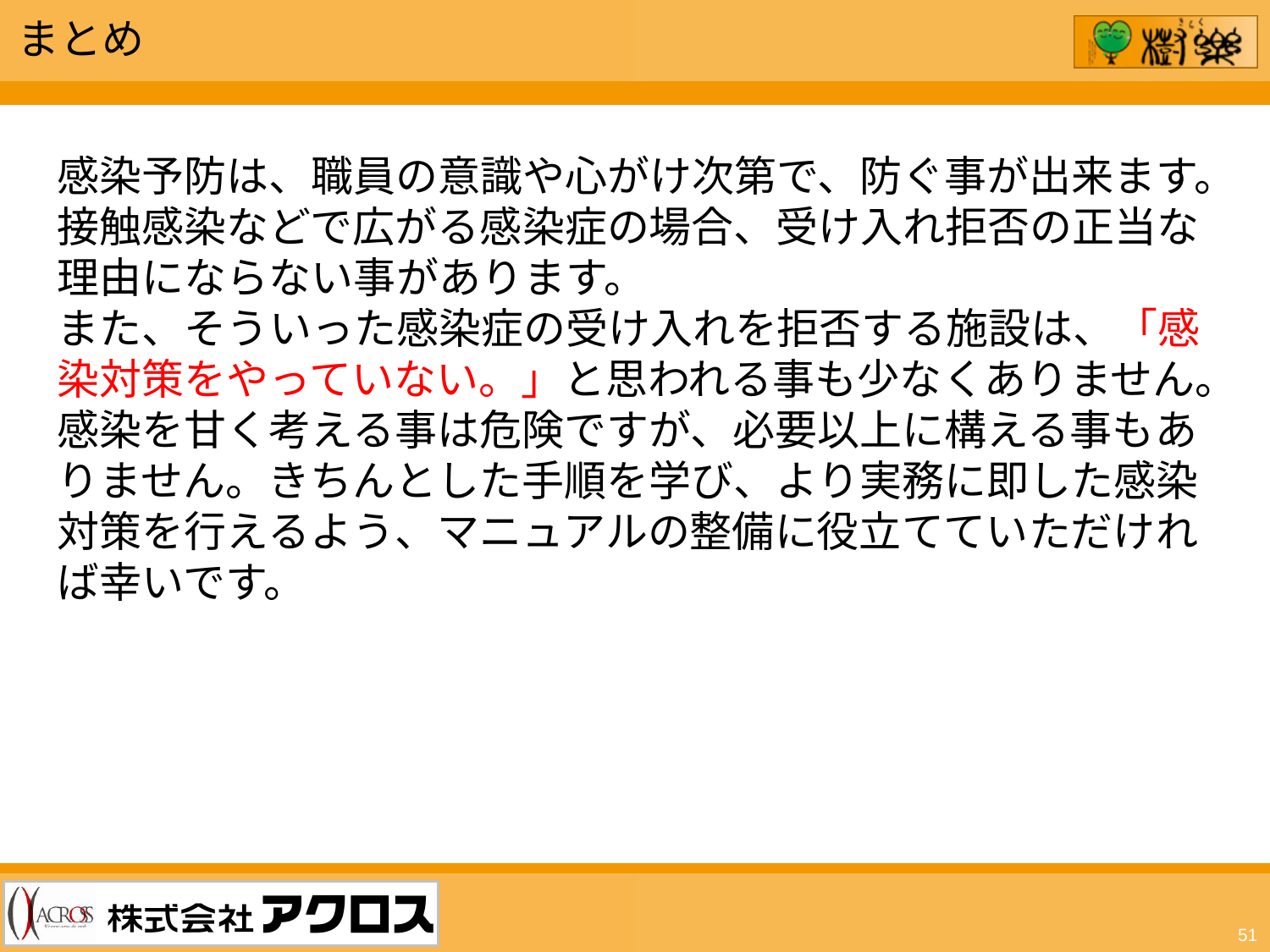

まとめ
感染予防は、職員の意識や心がけ次第で、防ぐ事が出来ます。
接触感染などで広がる感染症の場合、受け入れ拒否の正当な理由にならない事があります。
また、そういった感染症の受け入れを拒否する施設は、「感染対策をやっていない。」と思われる事も少なくありません。
感染を甘く考える事は危険ですが、必要以上に構える事もありません。きちんとした手順を学び、より実務に即した感染対策を行えるよう、マニュアルの整備に役立てていただければ幸いです。
51